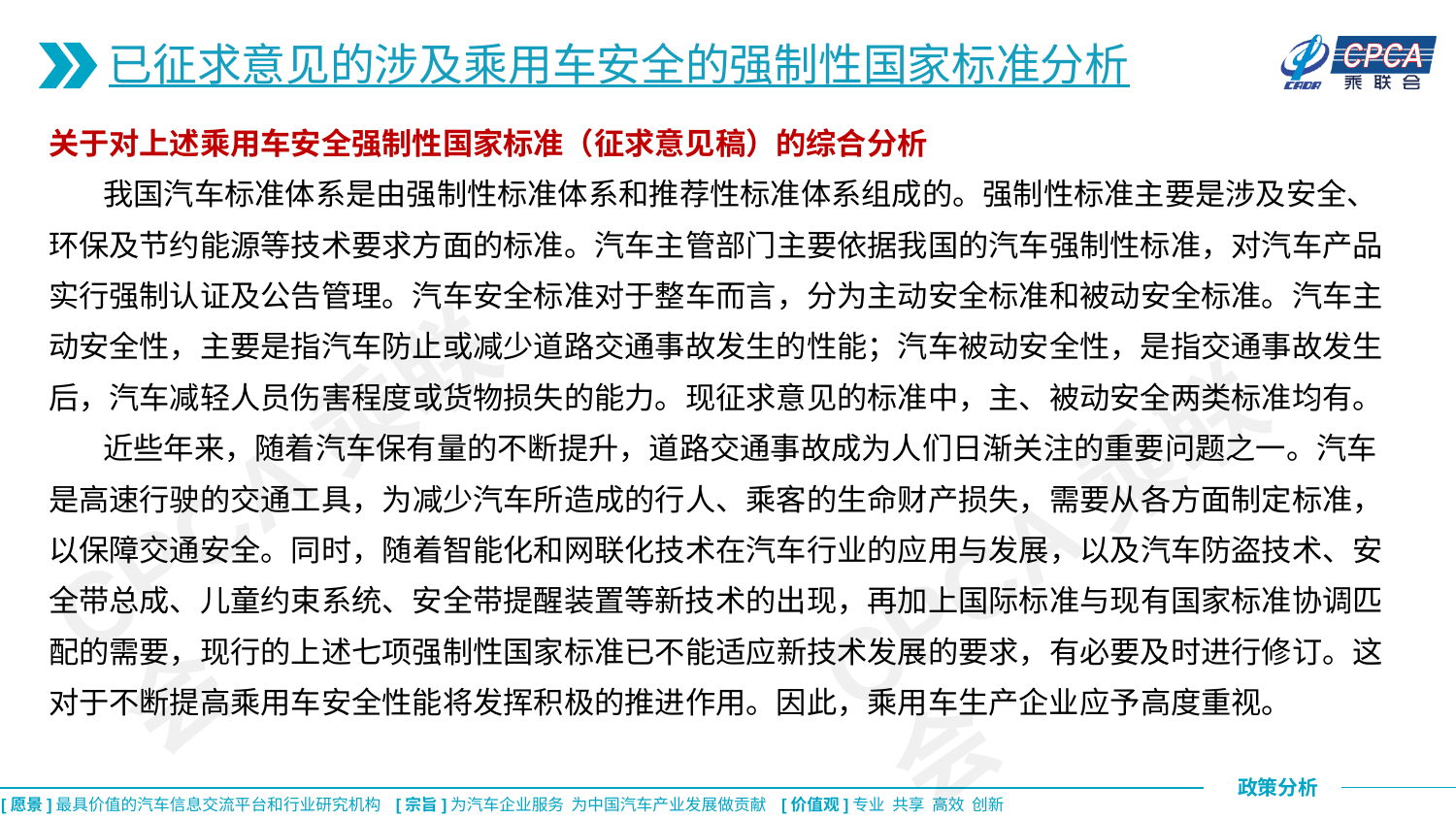

已征求意见的涉及乘用车安全的强制性国家标准分析
关于对上述乘用车安全强制性国家标准（征求意见稿）的综合分析
       我国汽车标准体系是由强制性标准体系和推荐性标准体系组成的。强制性标准主要是涉及安全、环保及节约能源等技术要求方面的标准。汽车主管部门主要依据我国的汽车强制性标准，对汽车产品实行强制认证及公告管理。汽车安全标准对于整车而言，分为主动安全标准和被动安全标准。汽车主动安全性，主要是指汽车防止或减少道路交通事故发生的性能；汽车被动安全性，是指交通事故发生后，汽车减轻人员伤害程度或货物损失的能力。现征求意见的标准中，主、被动安全两类标准均有。
       近些年来，随着汽车保有量的不断提升，道路交通事故成为人们日渐关注的重要问题之一。汽车是高速行驶的交通工具，为减少汽车所造成的行人、乘客的生命财产损失，需要从各方面制定标准，以保障交通安全。同时，随着智能化和网联化技术在汽车行业的应用与发展，以及汽车防盗技术、安全带总成、儿童约束系统、安全带提醒装置等新技术的出现，再加上国际标准与现有国家标准协调匹配的需要，现行的上述七项强制性国家标准已不能适应新技术发展的要求，有必要及时进行修订。这对于不断提高乘用车安全性能将发挥积极的推进作用。因此，乘用车生产企业应予高度重视。
CPCA乘联会
CPCA乘联会